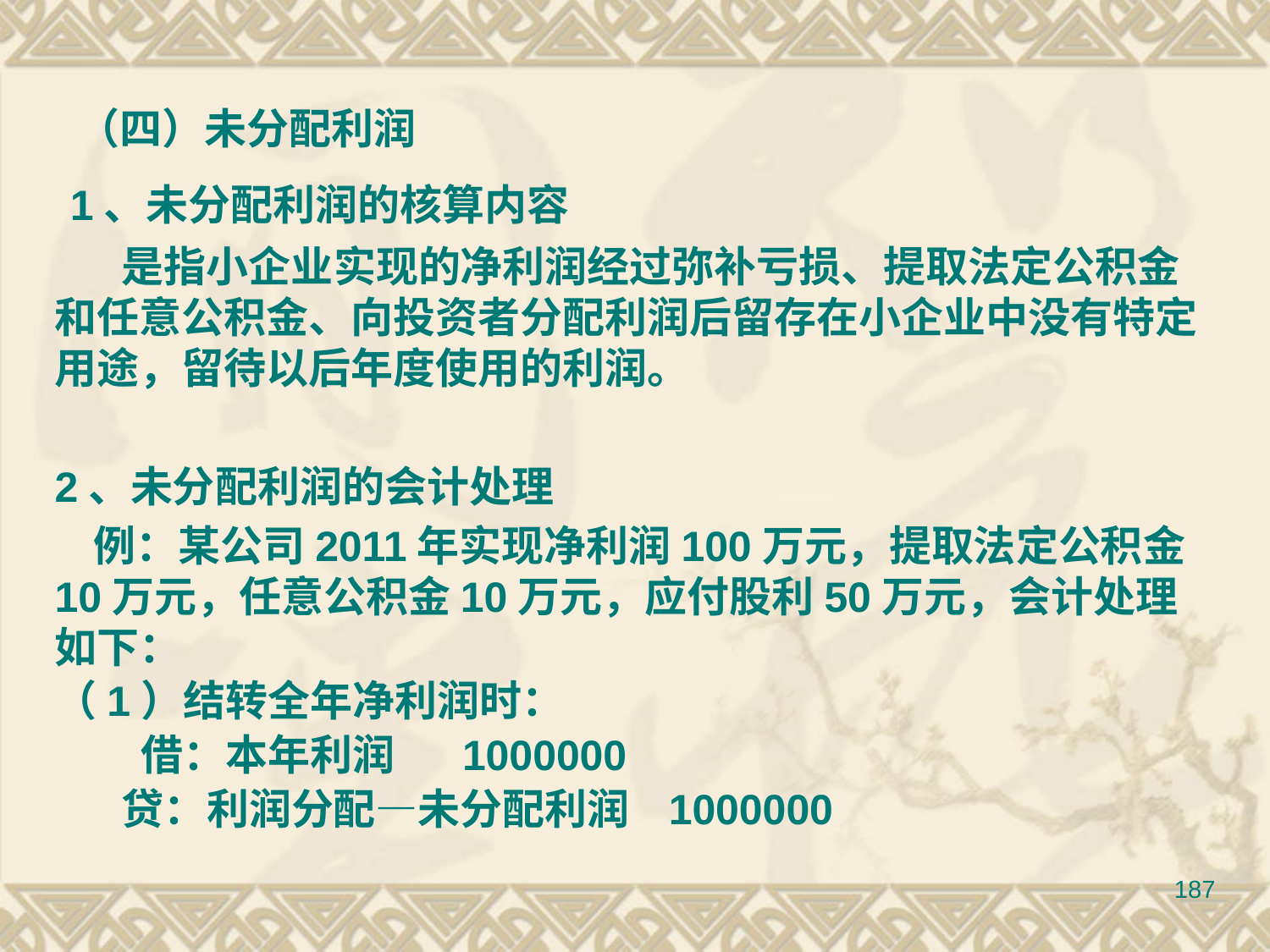

1、未分配利润的核算内容
      是指小企业实现的净利润经过弥补亏损、提取法定公积金和任意公积金、向投资者分配利润后留存在小企业中没有特定用途，留待以后年度使用的利润。

2、未分配利润的会计处理
   例：某公司2011年实现净利润100万元，提取法定公积金10万元，任意公积金10万元，应付股利50万元，会计处理如下：
（1）结转全年净利润时：
        借：本年利润      1000000
      贷：利润分配—未分配利润   1000000

（四）未分配利润
187